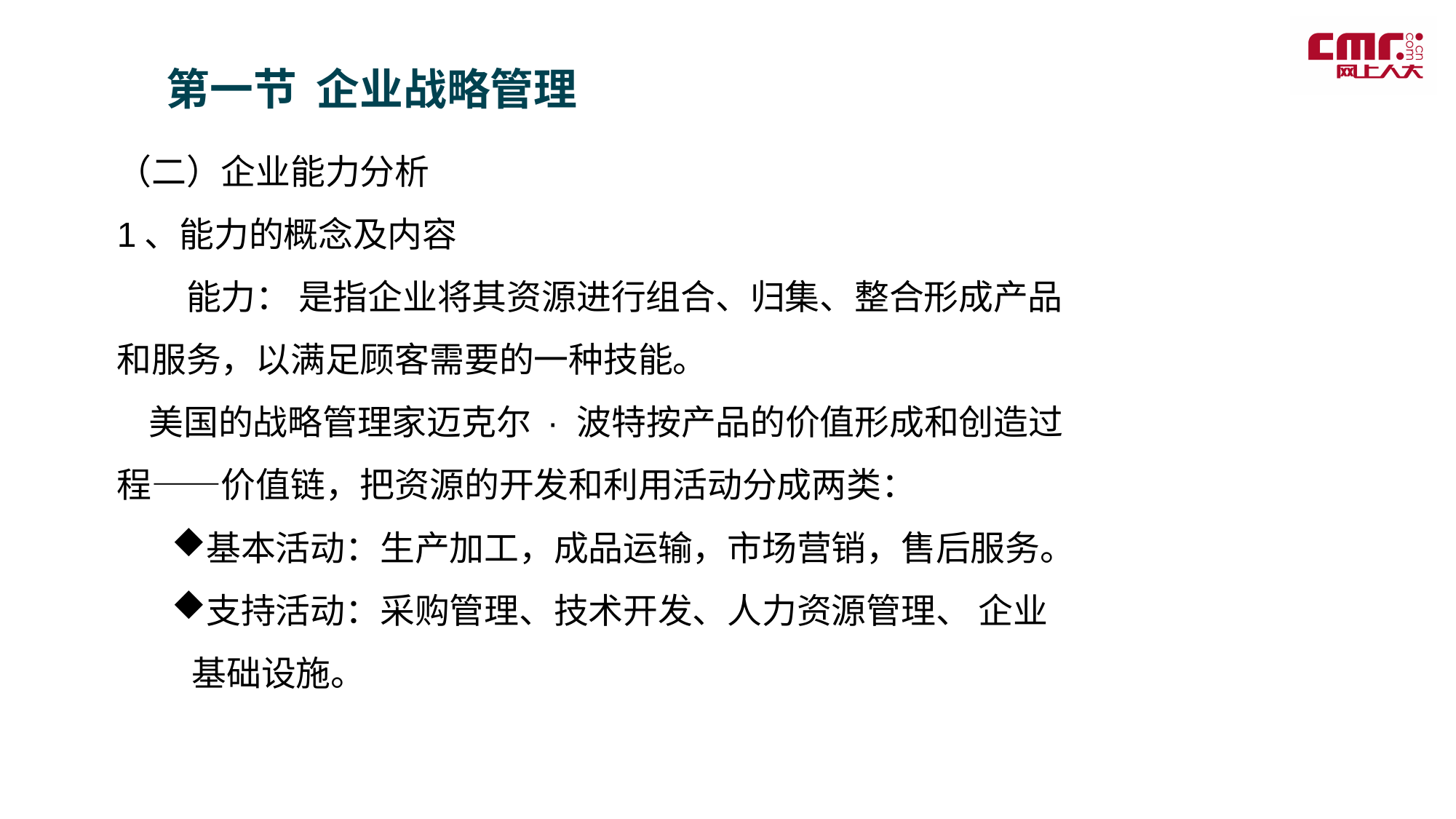

第一节  企业战略管理
（二）企业能力分析
1、能力的概念及内容
　　能力： 是指企业将其资源进行组合、归集、整合形成产品和服务，以满足顾客需要的一种技能。
   美国的战略管理家迈克尔 · 波特按产品的价值形成和创造过程——价值链，把资源的开发和利用活动分成两类：
基本活动：生产加工，成品运输，市场营销，售后服务。
支持活动：采购管理、技术开发、人力资源管理、 企业基础设施。